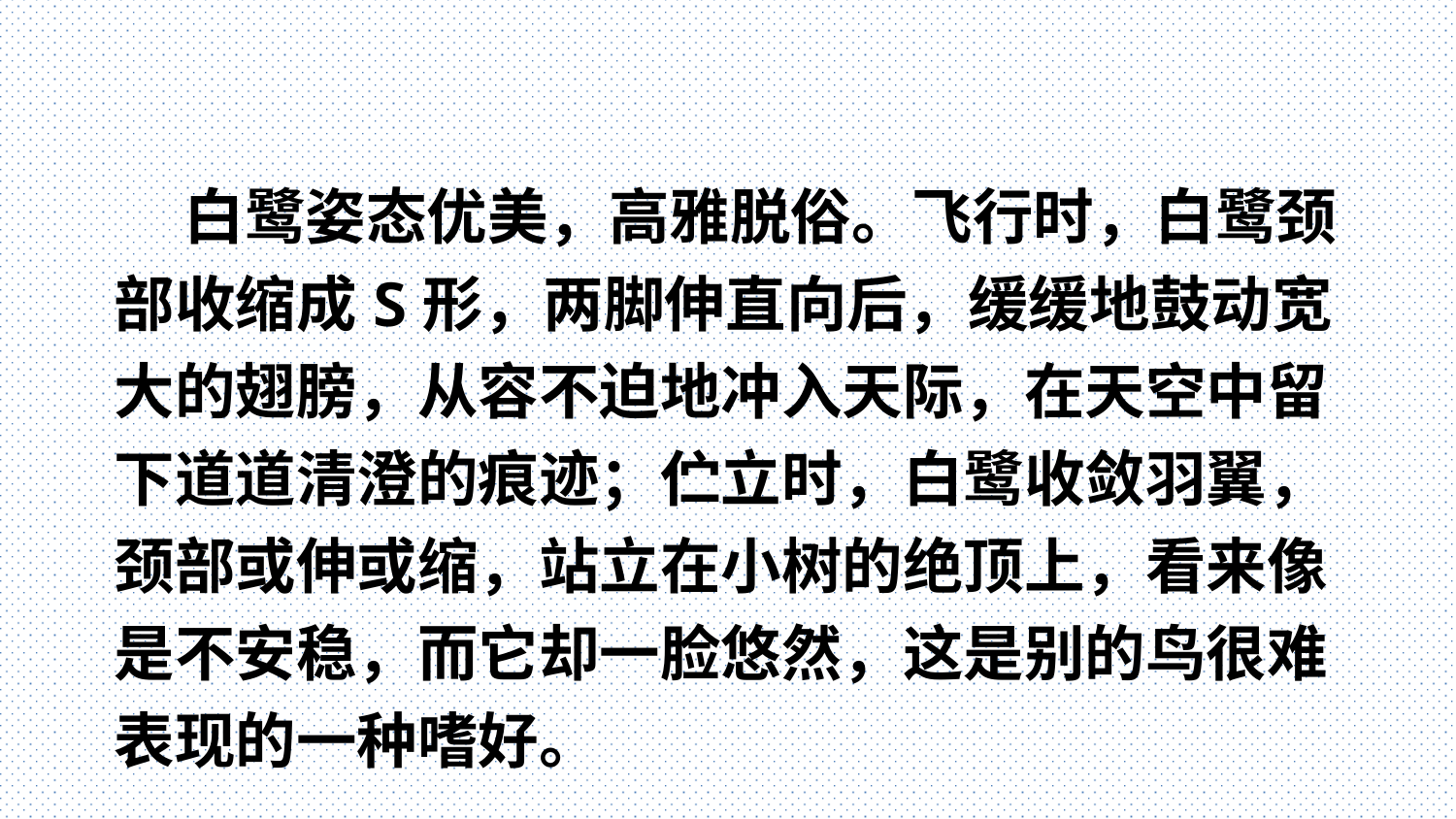

白鹭姿态优美，高雅脱俗。飞行时，白鹭颈部收缩成S形，两脚伸直向后，缓缓地鼓动宽大的翅膀，从容不迫地冲入天际，在天空中留下道道清澄的痕迹；伫立时，白鹭收敛羽翼，颈部或伸或缩，站立在小树的绝顶上，看来像是不安稳，而它却一脸悠然，这是别的鸟很难表现的一种嗜好。